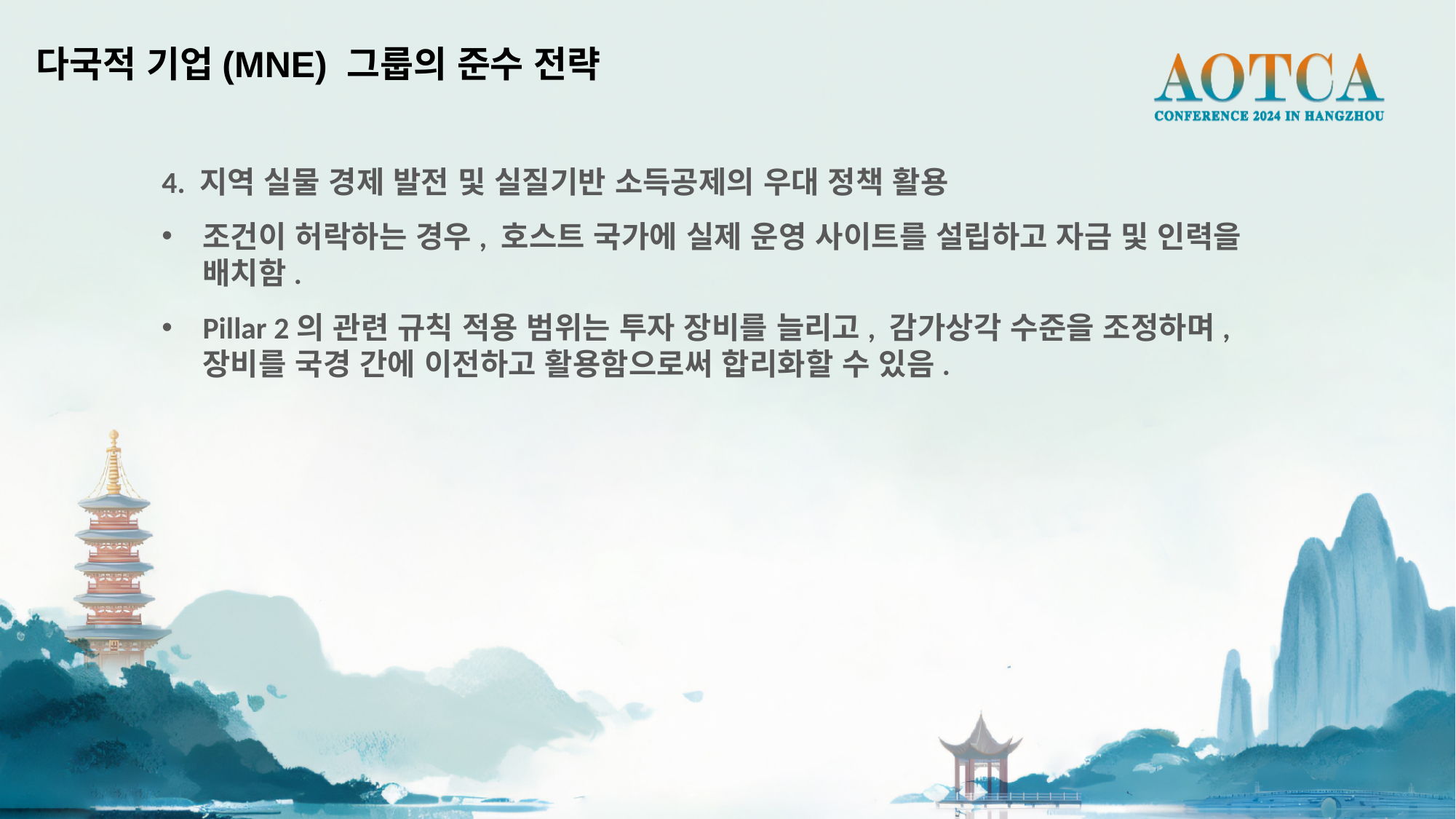

다국적 기업(MNE) 그룹의 준수 전략
4. 지역 실물 경제 발전 및 실질기반 소득공제의 우대 정책 활용
조건이 허락하는 경우, 호스트 국가에 실제 운영 사이트를 설립하고 자금 및 인력을 배치함.
Pillar 2의 관련 규칙 적용 범위는 투자 장비를 늘리고, 감가상각 수준을 조정하며, 장비를 국경 간에 이전하고 활용함으로써 합리화할 수 있음.